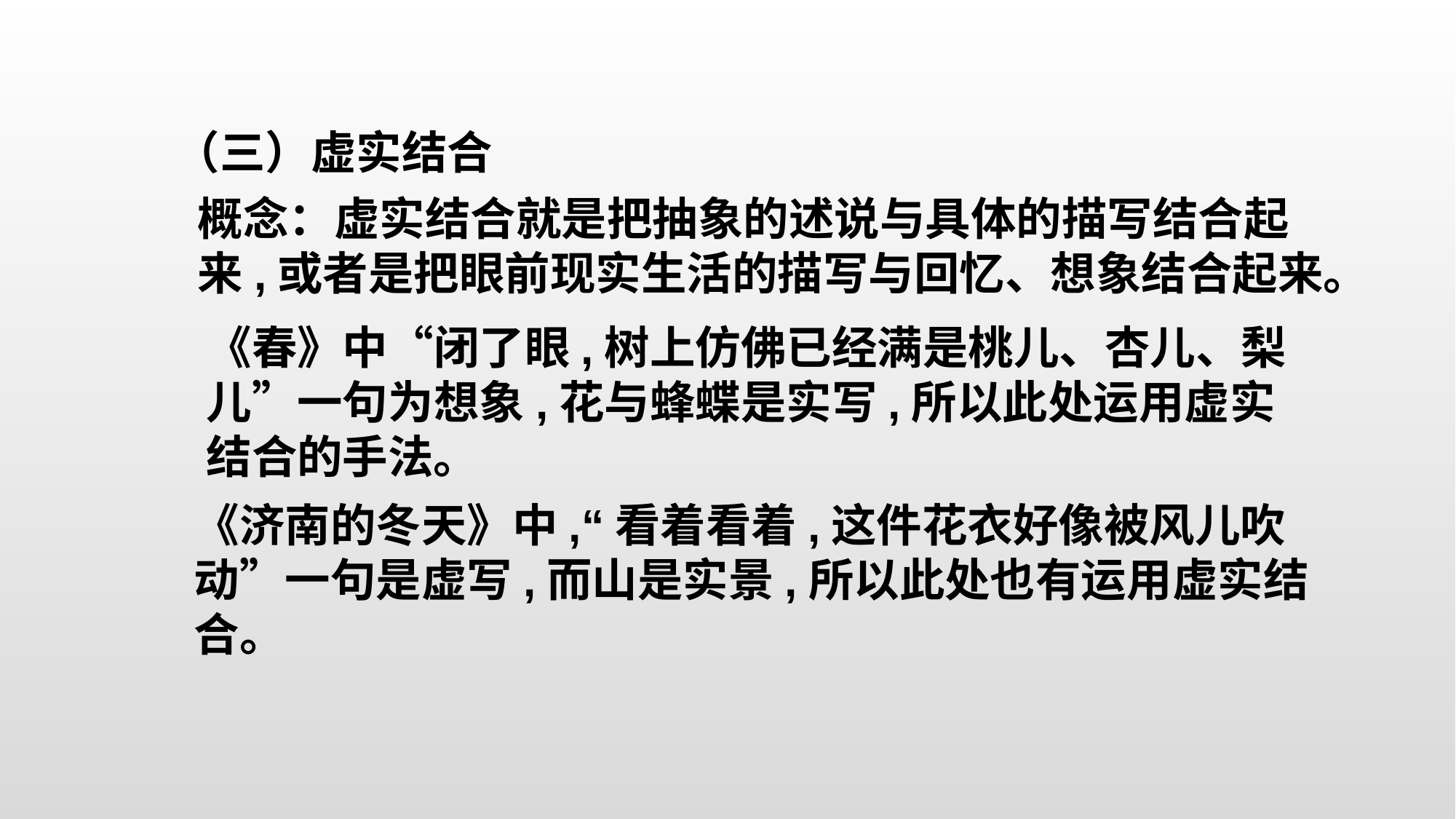

（三）虚实结合
概念：虚实结合就是把抽象的述说与具体的描写结合起来,或者是把眼前现实生活的描写与回忆、想象结合起来。
《春》中“闭了眼,树上仿佛已经满是桃儿、杏儿、梨儿”一句为想象,花与蜂蝶是实写,所以此处运用虚实结合的手法。
《济南的冬天》中,“看着看着,这件花衣好像被风儿吹动”一句是虚写,而山是实景,所以此处也有运用虚实结合。